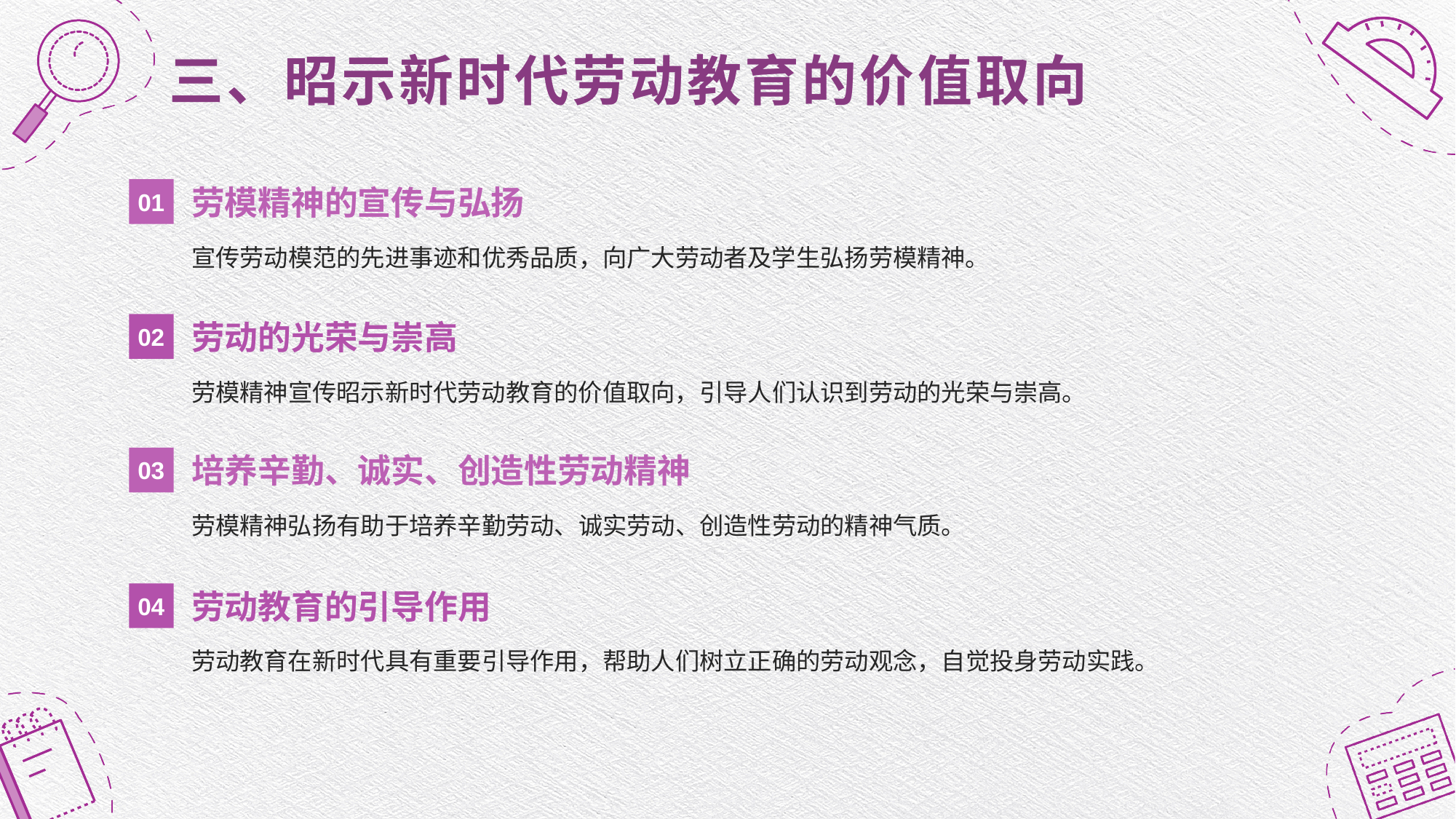

三、昭示新时代劳动教育的价值取向
01
劳模精神的宣传与弘扬
宣传劳动模范的先进事迹和优秀品质，向广大劳动者及学生弘扬劳模精神。
02
劳动的光荣与崇高
劳模精神宣传昭示新时代劳动教育的价值取向，引导人们认识到劳动的光荣与崇高。
03
培养辛勤、诚实、创造性劳动精神
劳模精神弘扬有助于培养辛勤劳动、诚实劳动、创造性劳动的精神气质。
04
劳动教育的引导作用
劳动教育在新时代具有重要引导作用，帮助人们树立正确的劳动观念，自觉投身劳动实践。